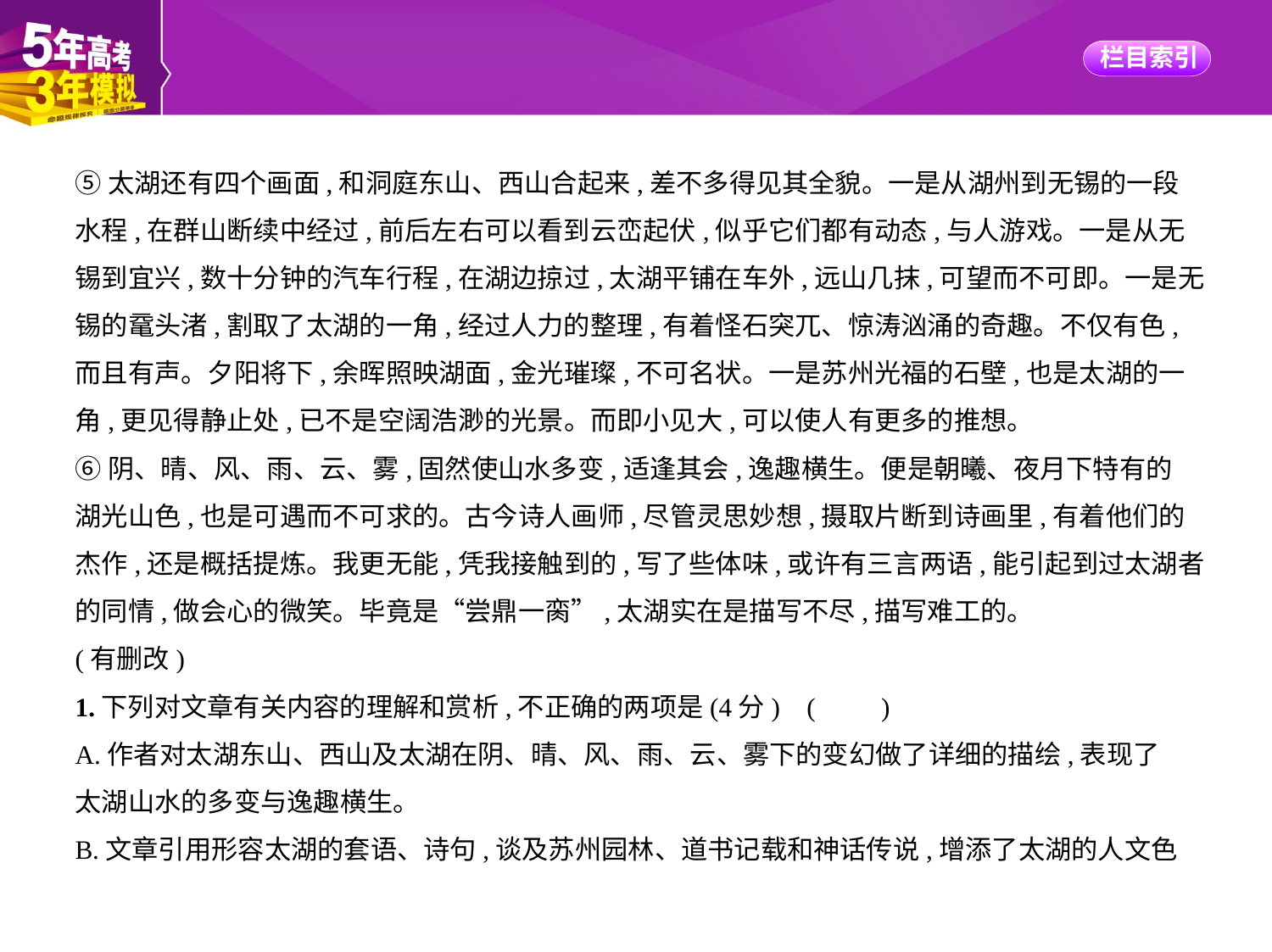

⑤太湖还有四个画面,和洞庭东山、西山合起来,差不多得见其全貌。一是从湖州到无锡的一段
水程,在群山断续中经过,前后左右可以看到云峦起伏,似乎它们都有动态,与人游戏。一是从无
锡到宜兴,数十分钟的汽车行程,在湖边掠过,太湖平铺在车外,远山几抹,可望而不可即。一是无
锡的鼋头渚,割取了太湖的一角,经过人力的整理,有着怪石突兀、惊涛汹涌的奇趣。不仅有色,
而且有声。夕阳将下,余晖照映湖面,金光璀璨,不可名状。一是苏州光福的石壁,也是太湖的一
角,更见得静止处,已不是空阔浩渺的光景。而即小见大,可以使人有更多的推想。
⑥阴、晴、风、雨、云、雾,固然使山水多变,适逢其会,逸趣横生。便是朝曦、夜月下特有的
湖光山色,也是可遇而不可求的。古今诗人画师,尽管灵思妙想,摄取片断到诗画里,有着他们的
杰作,还是概括提炼。我更无能,凭我接触到的,写了些体味,或许有三言两语,能引起到过太湖者
的同情,做会心的微笑。毕竟是“尝鼎一脔”,太湖实在是描写不尽,描写难工的。
(有删改)
1.下列对文章有关内容的理解和赏析,不正确的两项是(4分) (　　)
A.作者对太湖东山、西山及太湖在阴、晴、风、雨、云、雾下的变幻做了详细的描绘,表现了
太湖山水的多变与逸趣横生。
B.文章引用形容太湖的套语、诗句,谈及苏州园林、道书记载和神话传说,增添了太湖的人文色